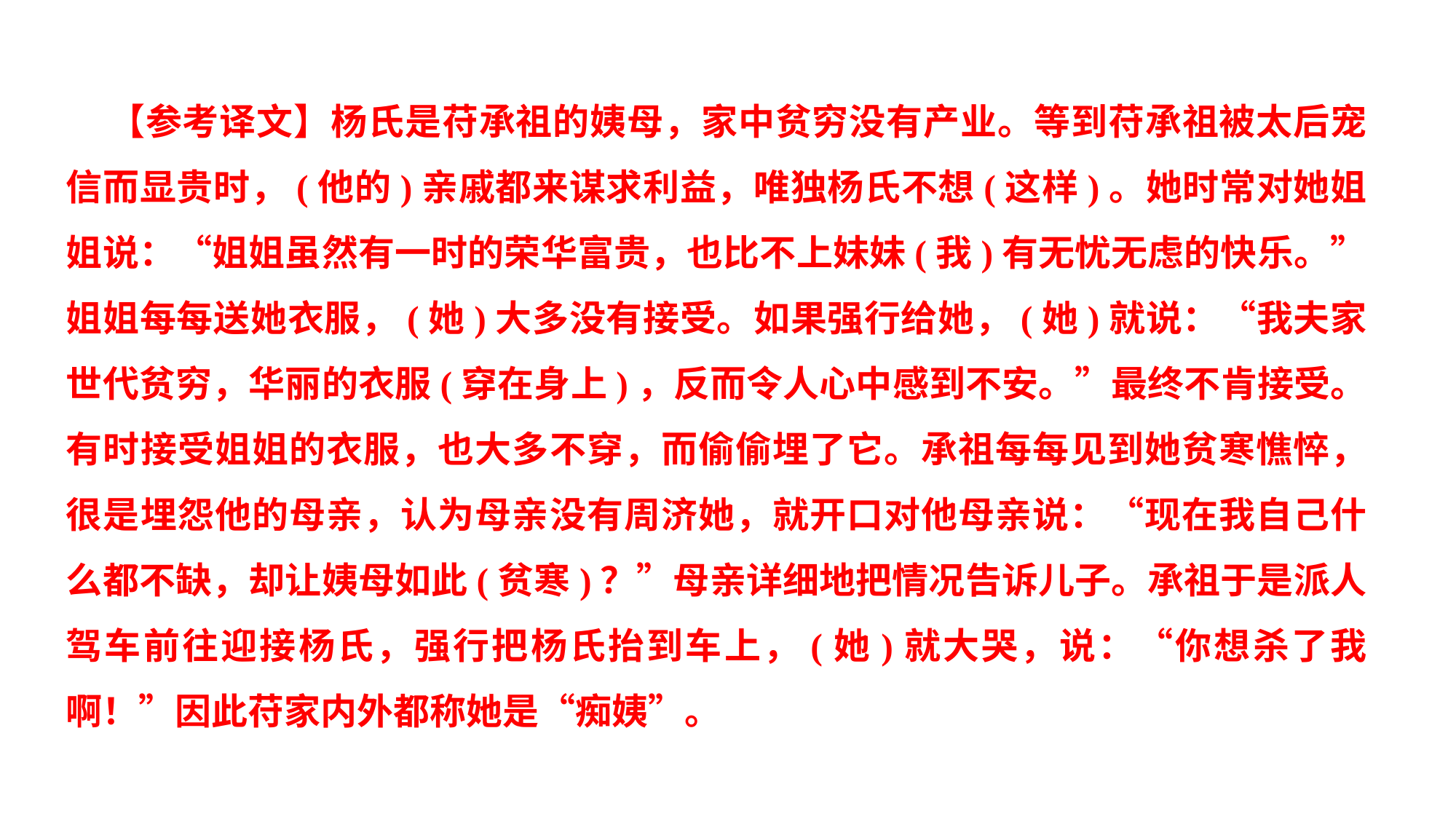

【参考译文】杨氏是苻承祖的姨母，家中贫穷没有产业。等到苻承祖被太后宠信而显贵时，(他的)亲戚都来谋求利益，唯独杨氏不想(这样)。她时常对她姐姐说：“姐姐虽然有一时的荣华富贵，也比不上妹妹(我)有无忧无虑的快乐。”姐姐每每送她衣服，(她)大多没有接受。如果强行给她，(她)就说：“我夫家世代贫穷，华丽的衣服(穿在身上)，反而令人心中感到不安。”最终不肯接受。有时接受姐姐的衣服，也大多不穿，而偷偷埋了它。承祖每每见到她贫寒憔悴，很是埋怨他的母亲，认为母亲没有周济她，就开口对他母亲说：“现在我自己什么都不缺，却让姨母如此(贫寒)？”母亲详细地把情况告诉儿子。承祖于是派人驾车前往迎接杨氏，强行把杨氏抬到车上，(她)就大哭，说：“你想杀了我啊！”因此苻家内外都称她是“痴姨”。